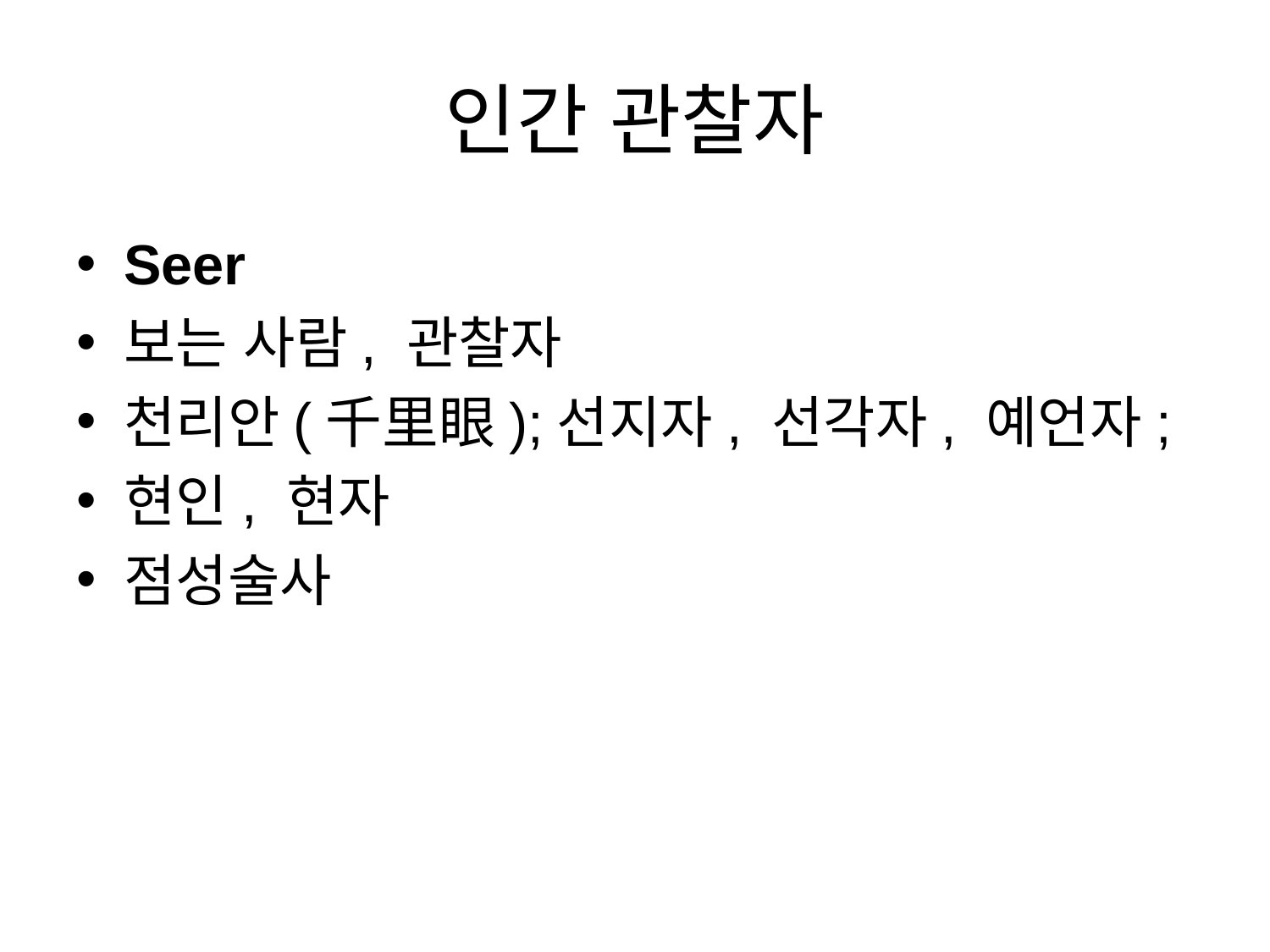

# 인간 관찰자
Seer
보는 사람, 관찰자
천리안(千里眼);선지자, 선각자, 예언자;
현인, 현자
점성술사